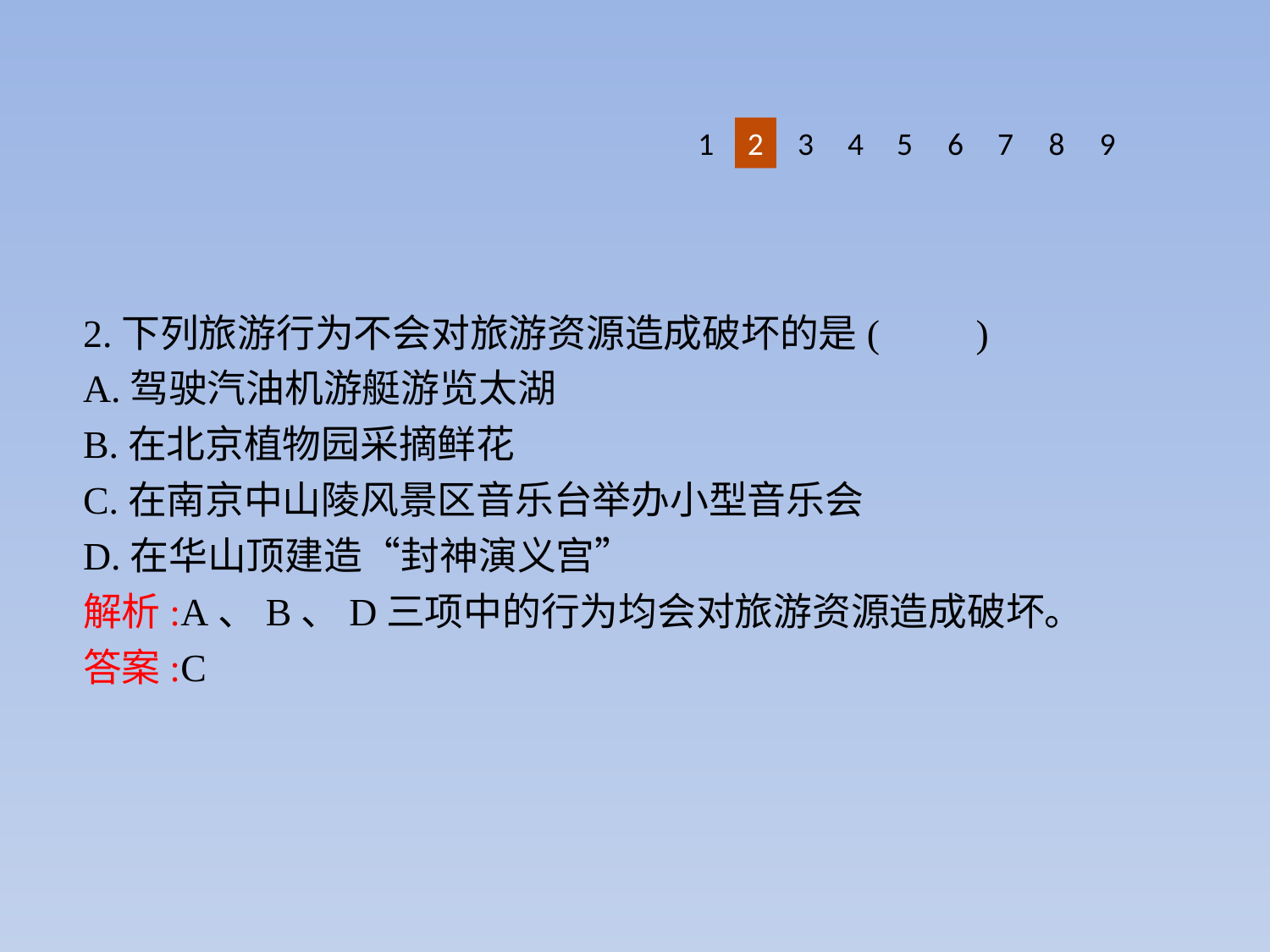

8
9
1
2
3
4
5
6
7
2.下列旅游行为不会对旅游资源造成破坏的是(　　)
A.驾驶汽油机游艇游览太湖
B.在北京植物园采摘鲜花
C.在南京中山陵风景区音乐台举办小型音乐会
D.在华山顶建造“封神演义宫”
解析:A、B、D三项中的行为均会对旅游资源造成破坏。
答案:C